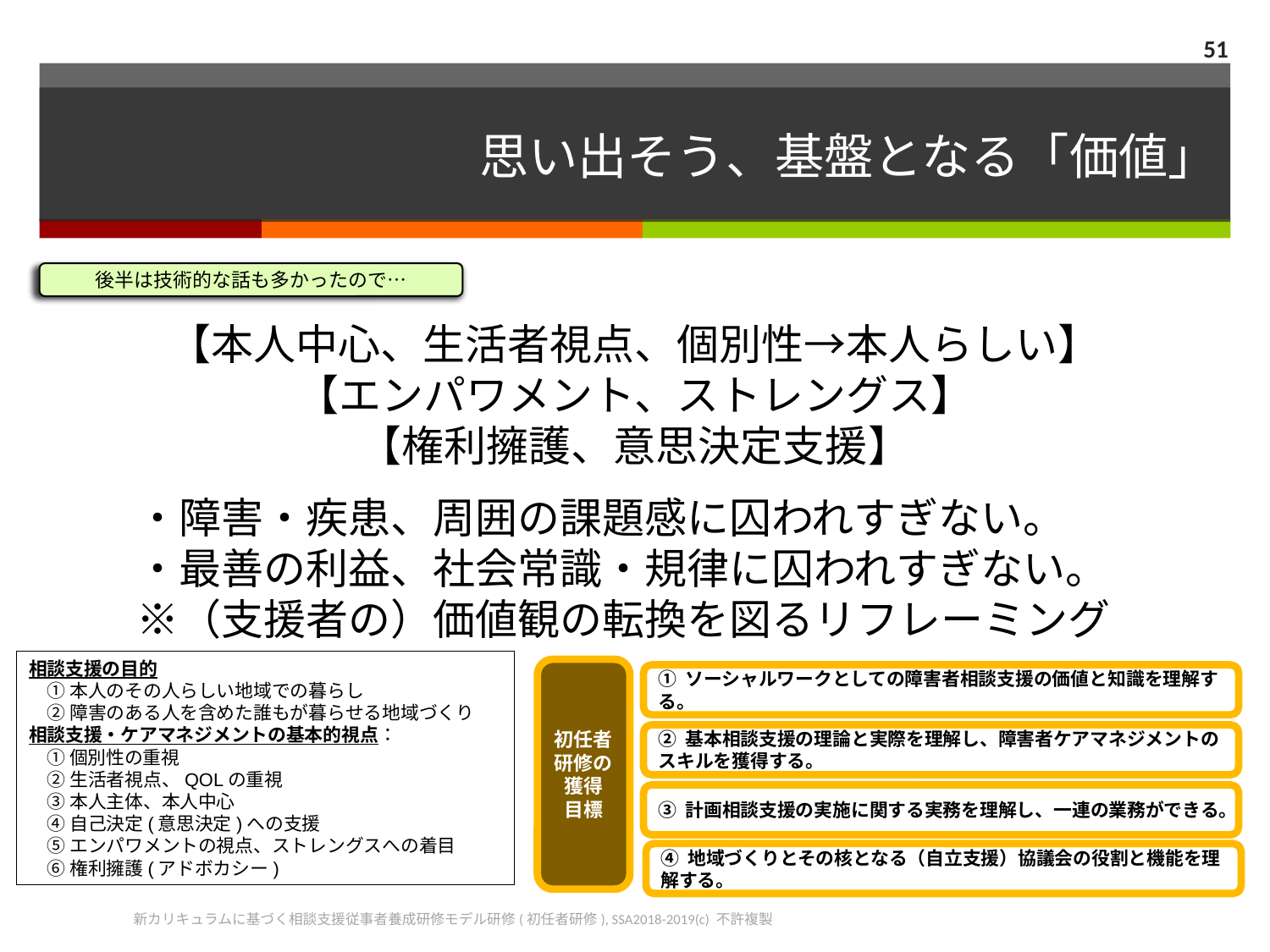

51
# 思い出そう、基盤となる「価値」
後半は技術的な話も多かったので…
【本人中心、生活者視点、個別性→本人らしい】
【エンパワメント、ストレングス】
【権利擁護、意思決定支援】

　　・障害・疾患、周囲の課題感に囚われすぎない。
　　・最善の利益、社会常識・規律に囚われすぎない。
　　※（支援者の）価値観の転換を図るリフレーミング
相談支援の目的
　① 本人のその人らしい地域での暮らし
　② 障害のある人を含めた誰もが暮らせる地域づくり
相談支援・ケアマネジメントの基本的視点：
　① 個別性の重視
　② 生活者視点、QOLの重視
　③ 本人主体、本人中心
　④ 自己決定(意思決定)への支援
　⑤ エンパワメントの視点、ストレングスへの着目
　⑥ 権利擁護(アドボカシー)
初任者研修の獲得
目標
① ソーシャルワークとしての障害者相談支援の価値と知識を理解する。
② 基本相談支援の理論と実際を理解し、障害者ケアマネジメントのスキルを獲得する。
③ 計画相談支援の実施に関する実務を理解し、一連の業務ができる。
④ 地域づくりとその核となる（自立支援）協議会の役割と機能を理解する。
新カリキュラムに基づく相談支援従事者養成研修モデル研修(初任者研修), SSA2018-2019(c) 不許複製